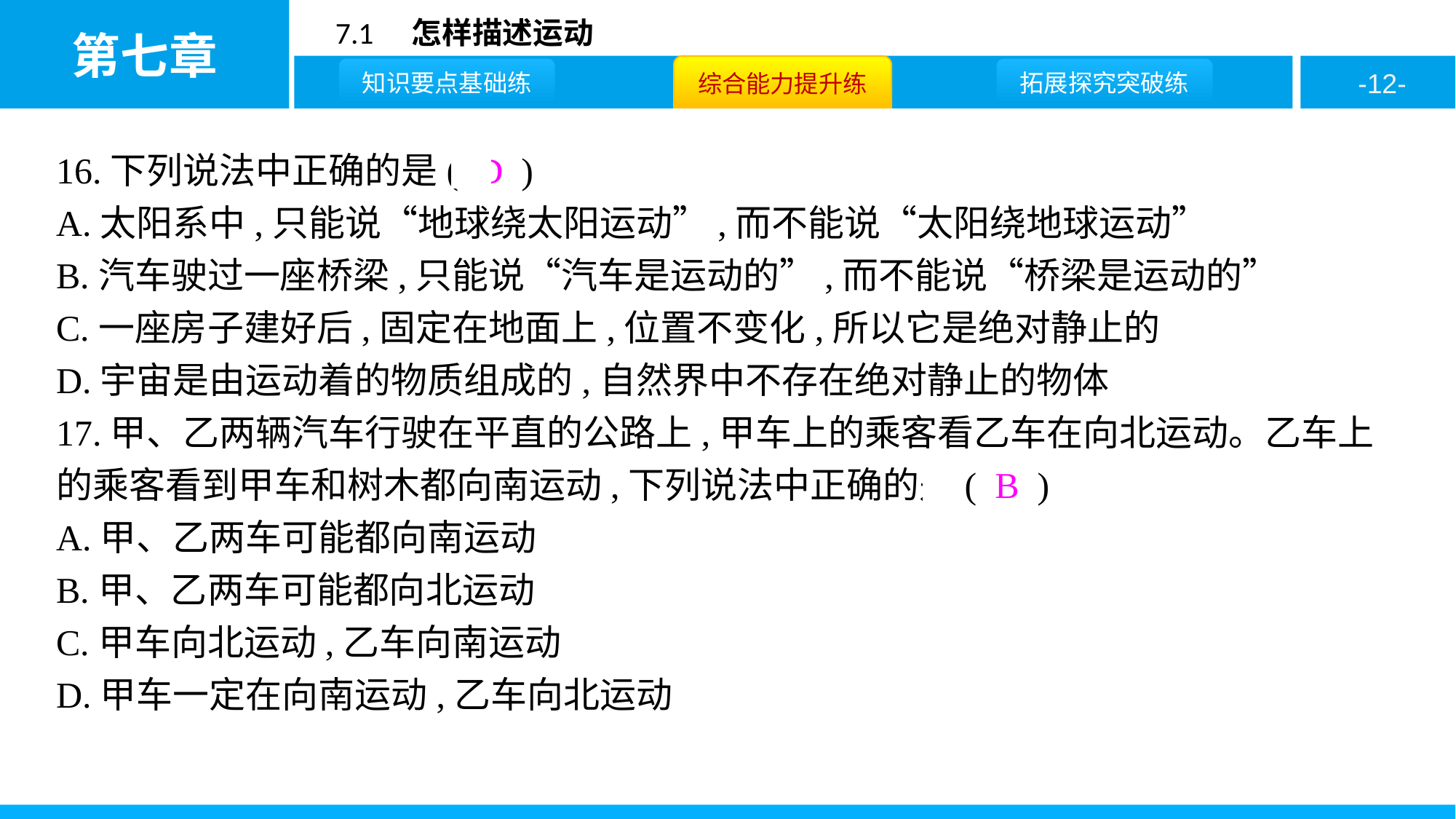

16.下列说法中正确的是(  D  )
A.太阳系中,只能说“地球绕太阳运动”,而不能说“太阳绕地球运动”
B.汽车驶过一座桥梁,只能说“汽车是运动的”,而不能说“桥梁是运动的”
C.一座房子建好后,固定在地面上,位置不变化,所以它是绝对静止的
D.宇宙是由运动着的物质组成的,自然界中不存在绝对静止的物体
17.甲、乙两辆汽车行驶在平直的公路上,甲车上的乘客看乙车在向北运动。乙车上的乘客看到甲车和树木都向南运动,下列说法中正确的是(  B  )
A.甲、乙两车可能都向南运动
B.甲、乙两车可能都向北运动
C.甲车向北运动,乙车向南运动
D.甲车一定在向南运动,乙车向北运动